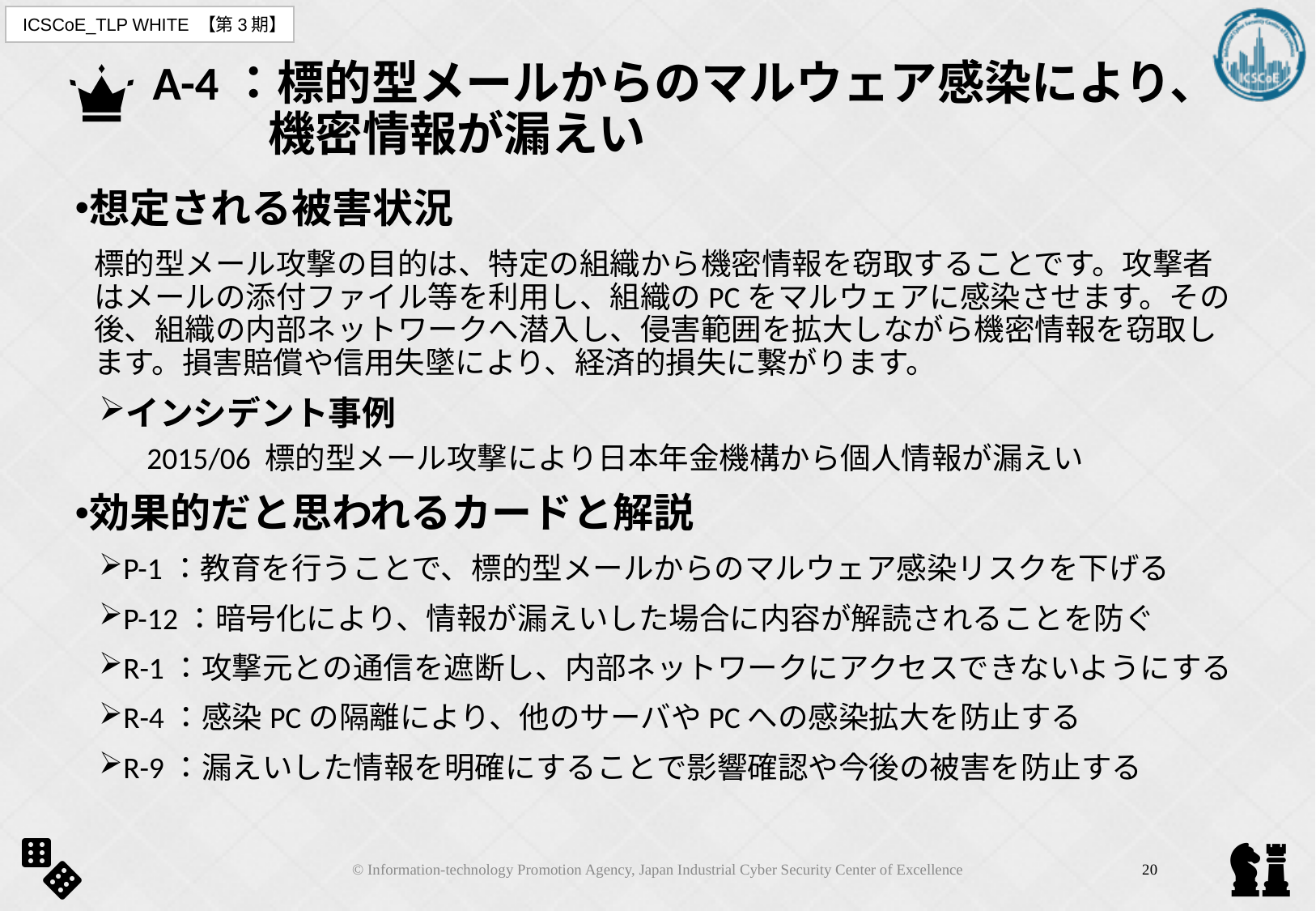

# A-4：標的型メールからのマルウェア感染により、 　　  機密情報が漏えい
想定される被害状況
標的型メール攻撃の目的は、特定の組織から機密情報を窃取することです。攻撃者はメールの添付ファイル等を利用し、組織のPCをマルウェアに感染させます。その後、組織の内部ネットワークへ潜入し、侵害範囲を拡大しながら機密情報を窃取します。損害賠償や信用失墜により、経済的損失に繋がります。
インシデント事例
2015/06 標的型メール攻撃により日本年金機構から個人情報が漏えい
効果的だと思われるカードと解説
P-1：教育を行うことで、標的型メールからのマルウェア感染リスクを下げる
P-12：暗号化により、情報が漏えいした場合に内容が解読されることを防ぐ
R-1：攻撃元との通信を遮断し、内部ネットワークにアクセスできないようにする
R-4：感染PCの隔離により、他のサーバやPCへの感染拡大を防止する
R-9：漏えいした情報を明確にすることで影響確認や今後の被害を防止する
© Information-technology Promotion Agency, Japan Industrial Cyber Security Center of Excellence
20